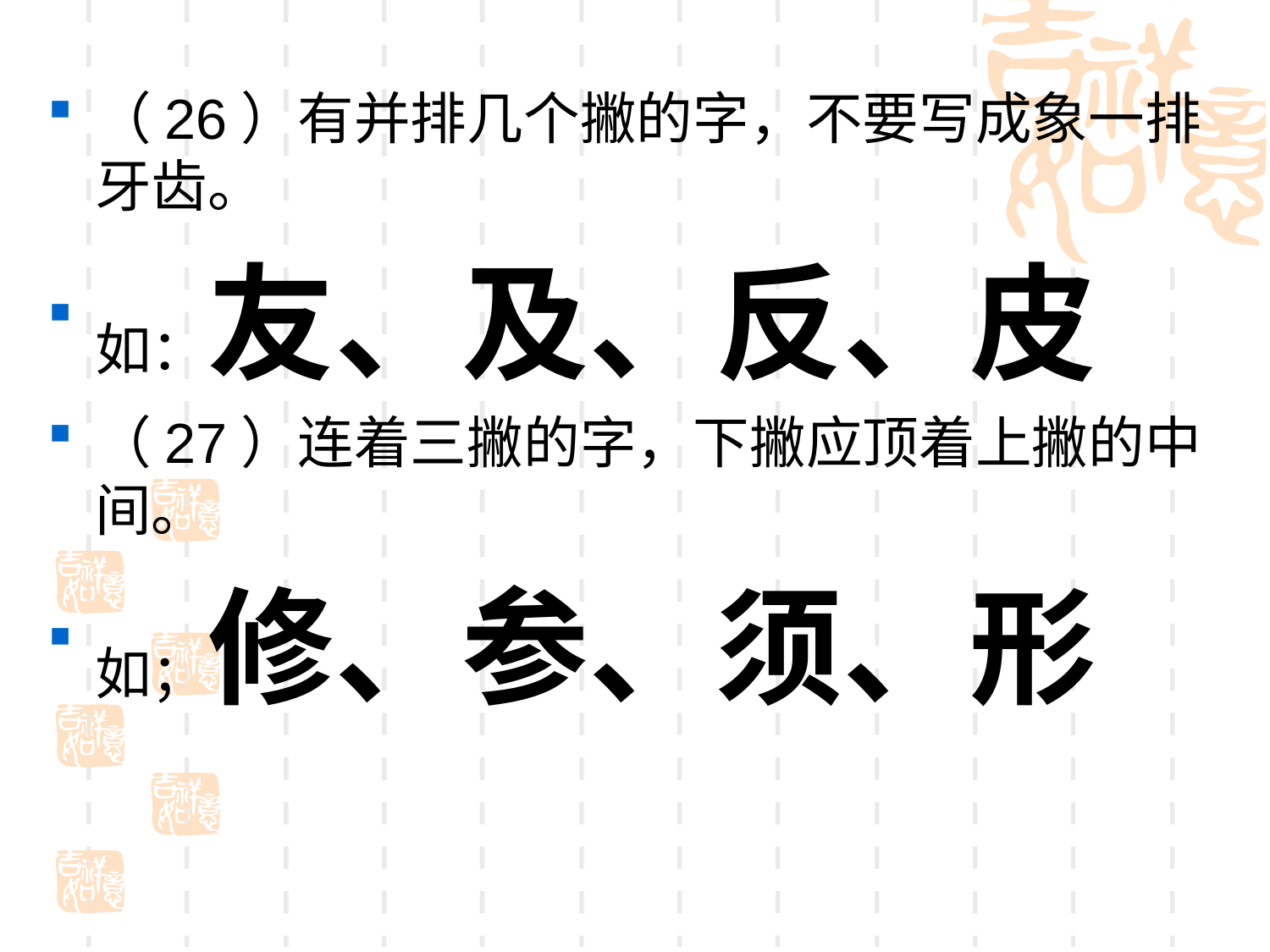

（26）有并排几个撇的字，不要写成象一排牙齿。
如：友、及、反、皮
（27）连着三撇的字，下撇应顶着上撇的中间。
如；修、参、须、形